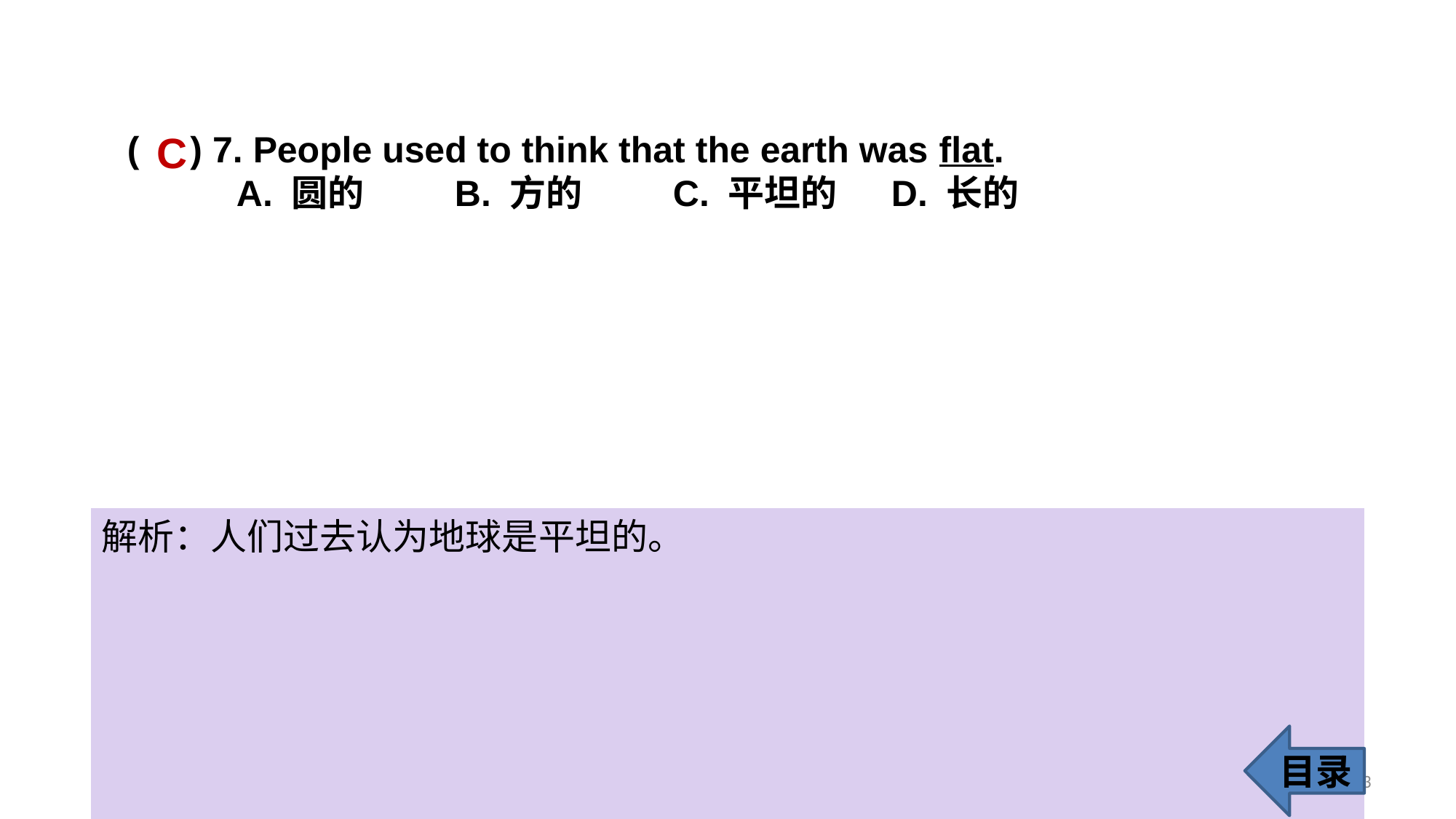

C
(     ) 7. People used to think that the earth was flat.
	A. 圆的 	B. 方的 	C. 平坦的 	D. 长的
解析：人们过去认为地球是平坦的。

目录
13